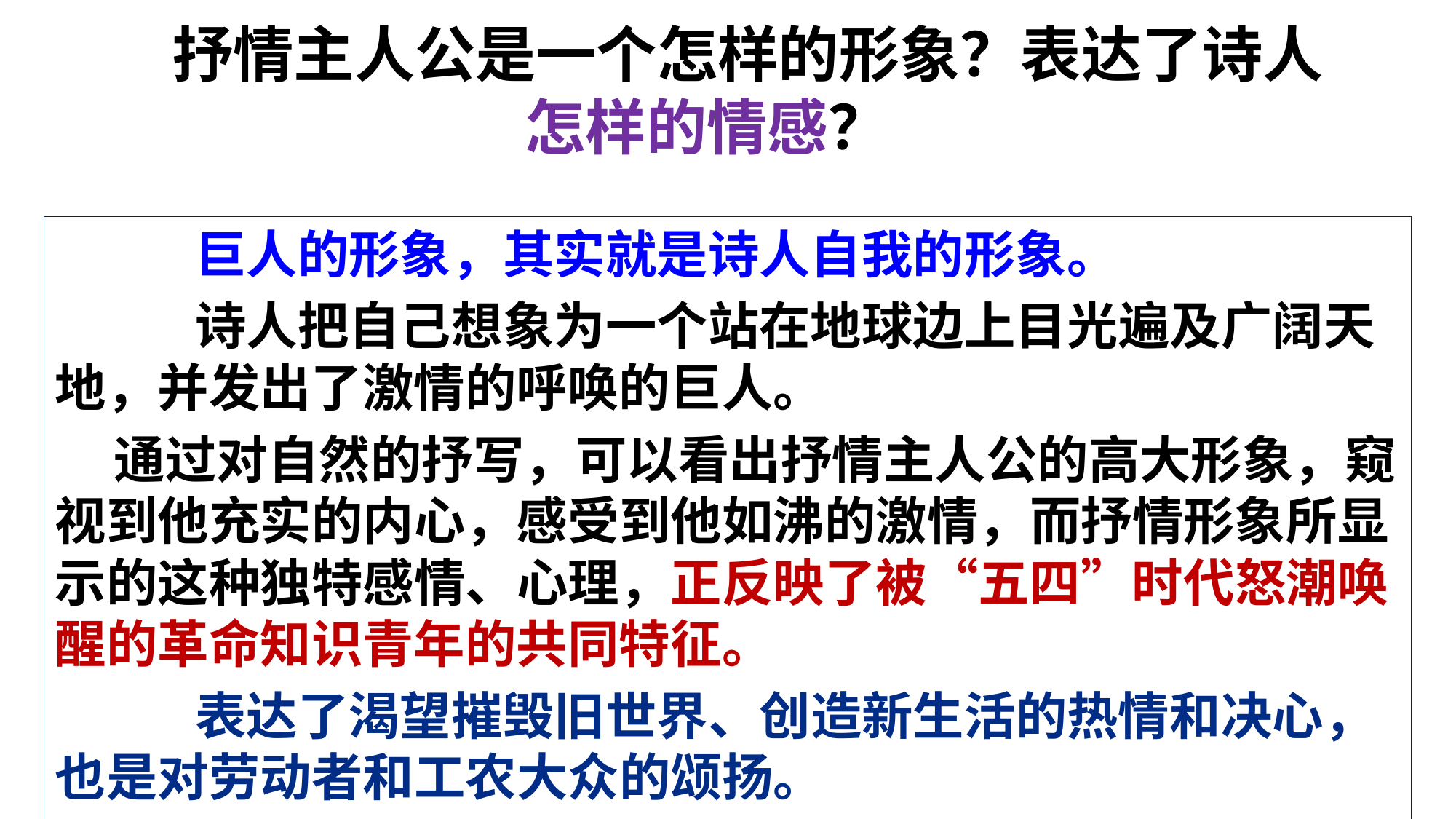

# 抒情主人公是一个怎样的形象？表达了诗人怎样的情感？
         巨人的形象，其实就是诗人自我的形象。
         诗人把自己想象为一个站在地球边上目光遍及广阔天地，并发出了激情的呼唤的巨人。
    通过对自然的抒写，可以看出抒情主人公的高大形象，窥视到他充实的内心，感受到他如沸的激情，而抒情形象所显示的这种独特感情、心理，正反映了被“五四”时代怒潮唤醒的革命知识青年的共同特征。
         表达了渴望摧毁旧世界、创造新生活的热情和决心，也是对劳动者和工农大众的颂扬。